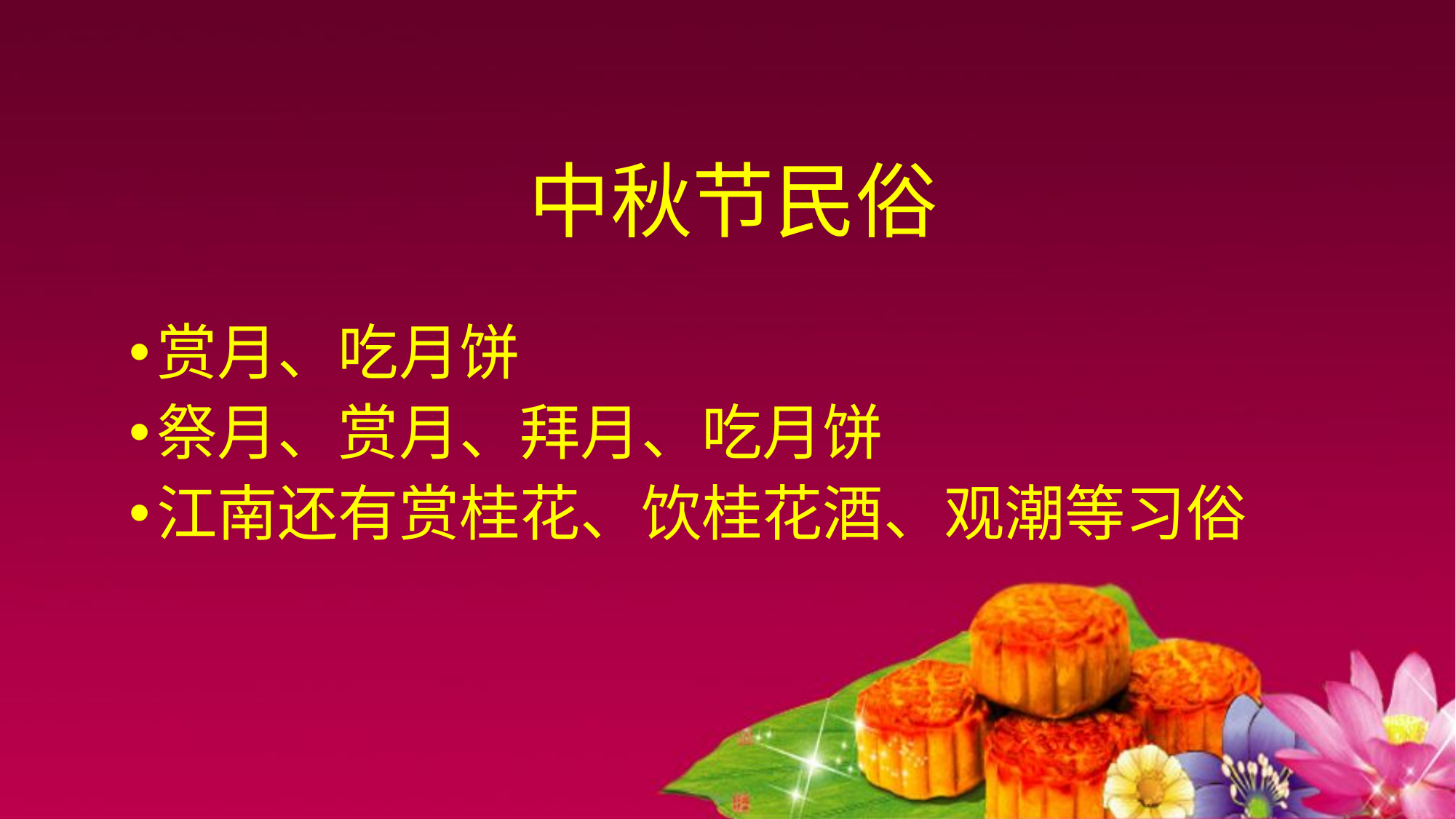

# 中秋节民俗
赏月、吃月饼
祭月、赏月、拜月、吃月饼
江南还有赏桂花、饮桂花酒、观潮等习俗